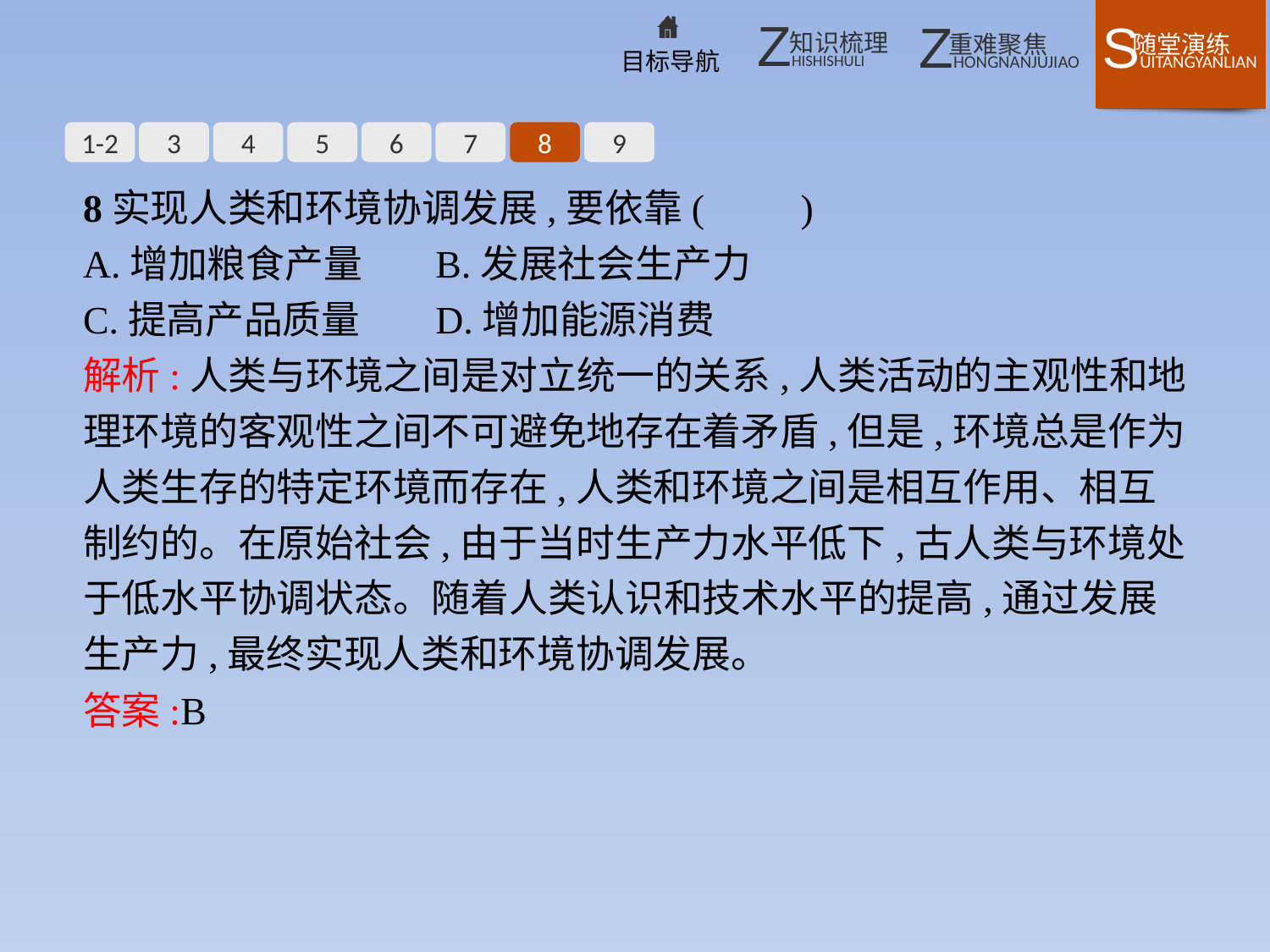

1-2
3
4
5
6
7
8
9
8实现人类和环境协调发展,要依靠(　　)
A.增加粮食产量	B.发展社会生产力
C.提高产品质量	D.增加能源消费
解析:人类与环境之间是对立统一的关系,人类活动的主观性和地理环境的客观性之间不可避免地存在着矛盾,但是,环境总是作为人类生存的特定环境而存在,人类和环境之间是相互作用、相互制约的。在原始社会,由于当时生产力水平低下,古人类与环境处于低水平协调状态。随着人类认识和技术水平的提高,通过发展生产力,最终实现人类和环境协调发展。
答案:B